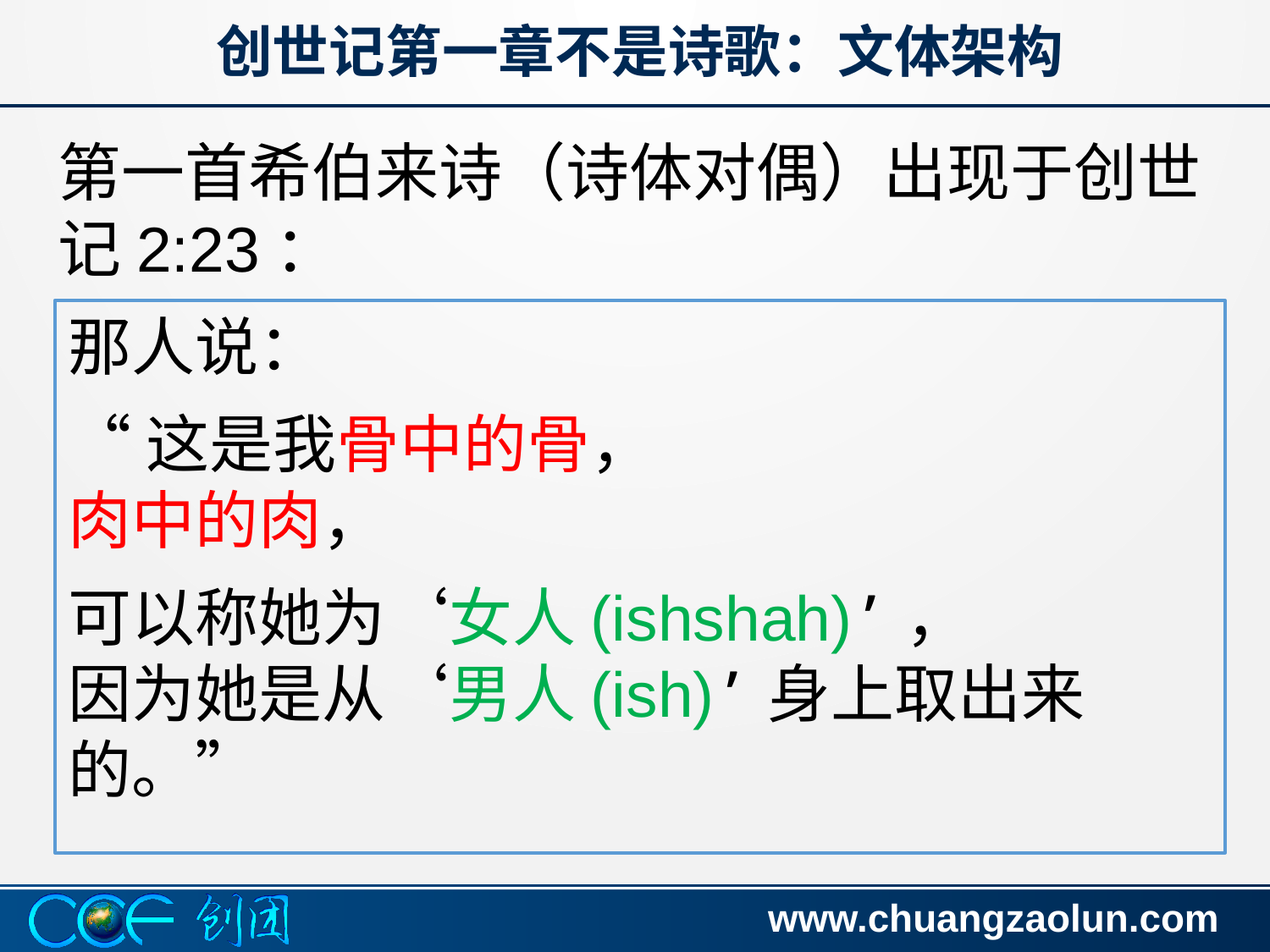

创世记第一章不是诗歌：文体架构
第一首希伯来诗（诗体对偶）出现于创世记2:23：
那人说：

“这是我骨中的骨，
肉中的肉，

可以称她为‘女人(ishshah)’，
因为她是从‘男人(ish)’身上取出来的。”